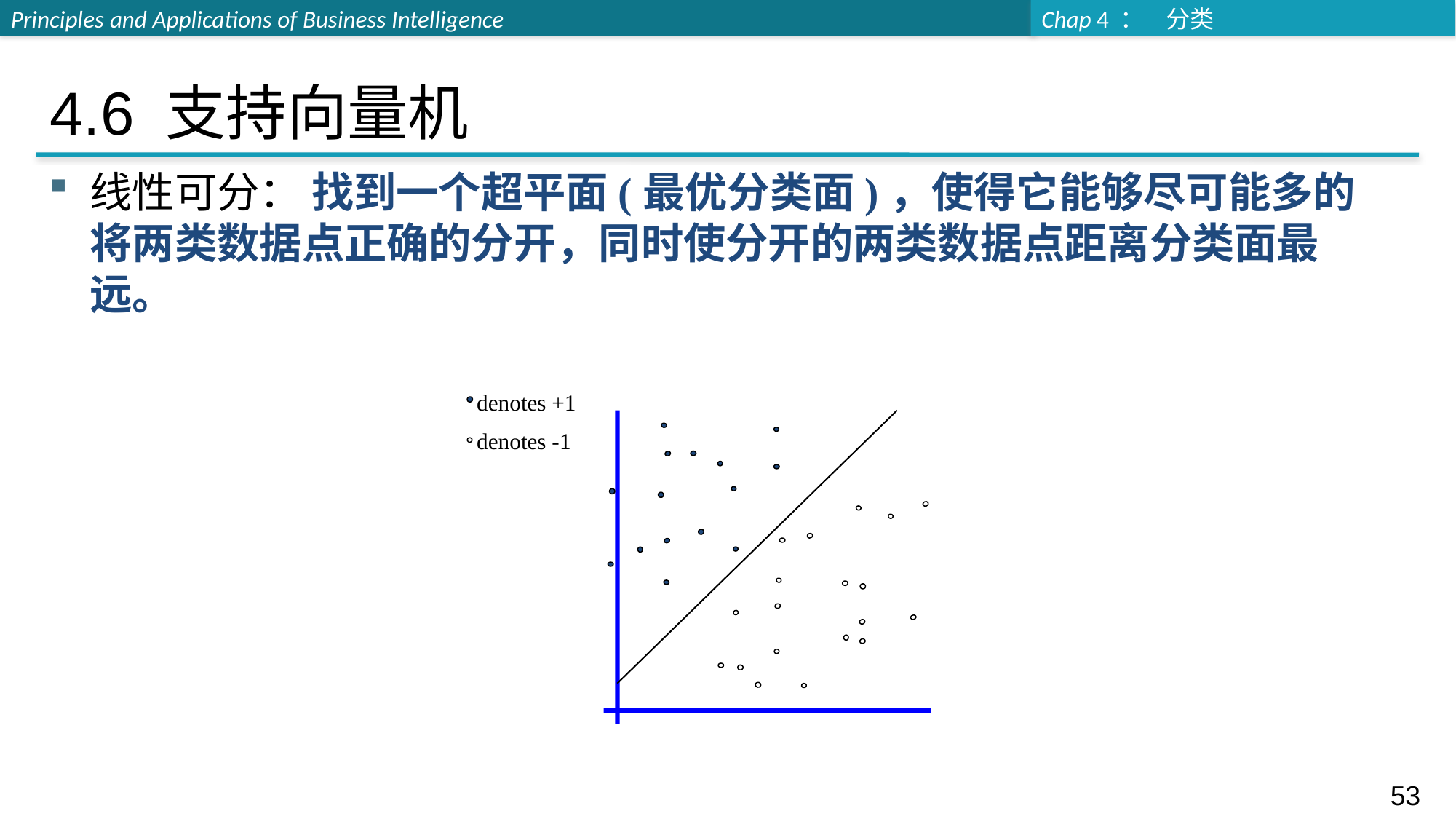

# 4.6 支持向量机
线性可分： 找到一个超平面(最优分类面)，使得它能够尽可能多的将两类数据点正确的分开，同时使分开的两类数据点距离分类面最远。

 denotes +1
 denotes -1